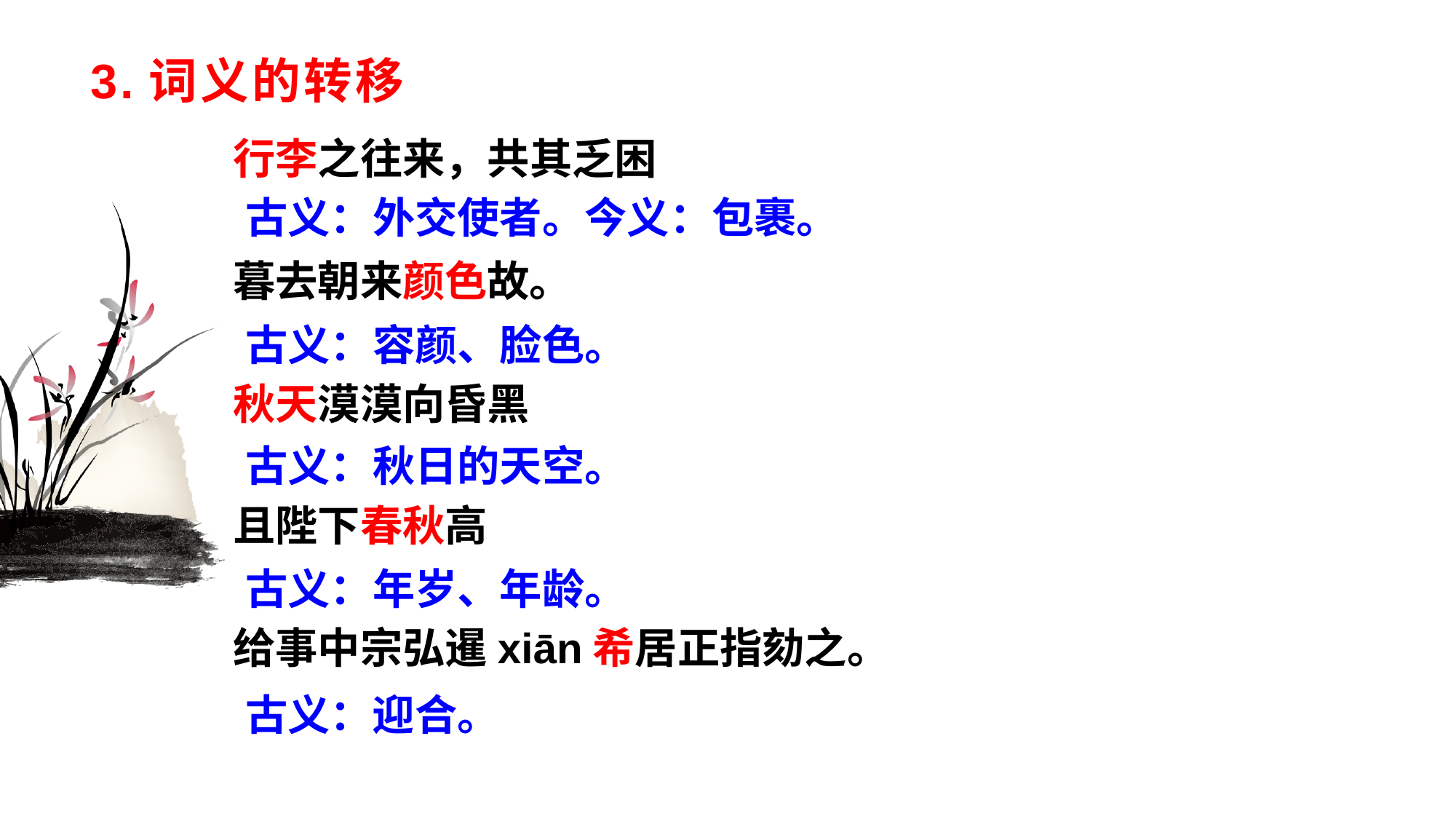

# 3.词义的转移
行李之往来，共其乏困

暮去朝来颜色故。

秋天漠漠向昏黑

且陛下春秋高

给事中宗弘暹xiān希居正指劾之。

古义：外交使者。今义：包裹。
古义：容颜、脸色。
古义：秋日的天空。
古义：年岁、年龄。
古义：迎合。